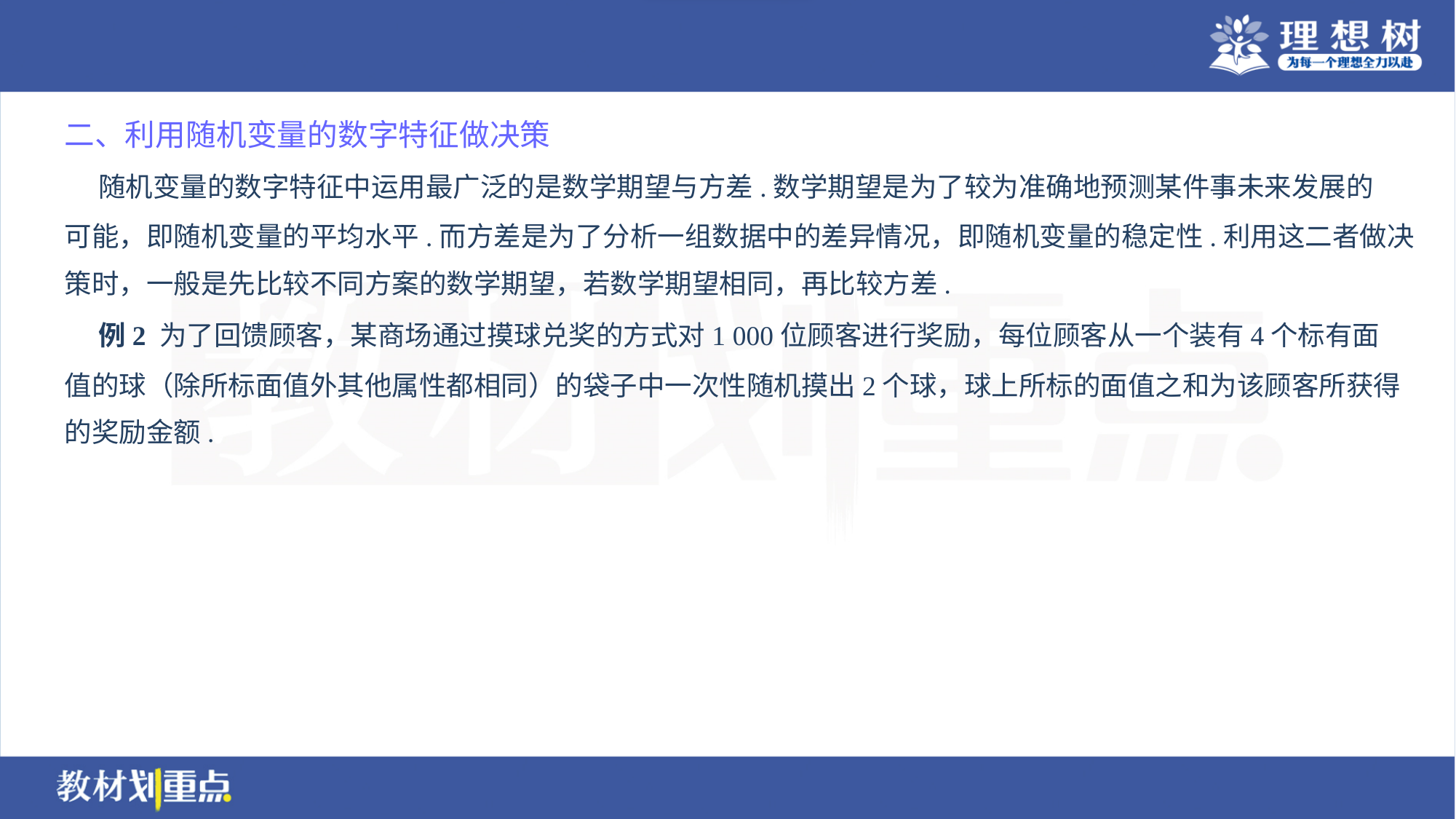

二、利用随机变量的数字特征做决策
    随机变量的数字特征中运用最广泛的是数学期望与方差.数学期望是为了较为准确地预测某件事未来发展的
可能，即随机变量的平均水平.而方差是为了分析一组数据中的差异情况，即随机变量的稳定性.利用这二者做决
策时，一般是先比较不同方案的数学期望，若数学期望相同，再比较方差.
    例2 为了回馈顾客，某商场通过摸球兑奖的方式对1 000位顾客进行奖励，每位顾客从一个装有4个标有面
值的球（除所标面值外其他属性都相同）的袋子中一次性随机摸出2个球，球上所标的面值之和为该顾客所获得
的奖励金额.